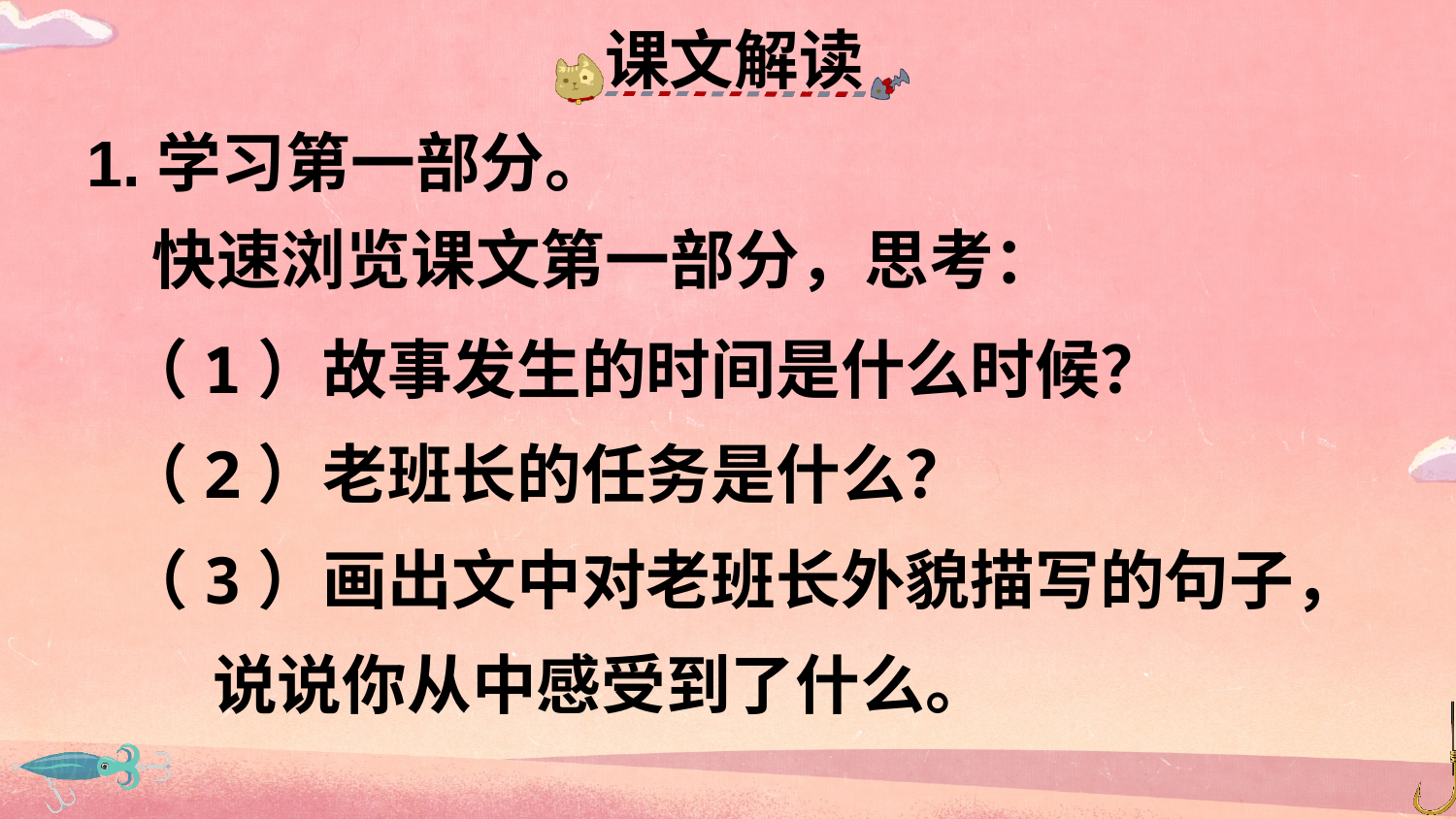

课文解读
1.学习第一部分。
快速浏览课文第一部分，思考：
（1）故事发生的时间是什么时候？
（2）老班长的任务是什么？
（3）画出文中对老班长外貌描写的句子，
     说说你从中感受到了什么。